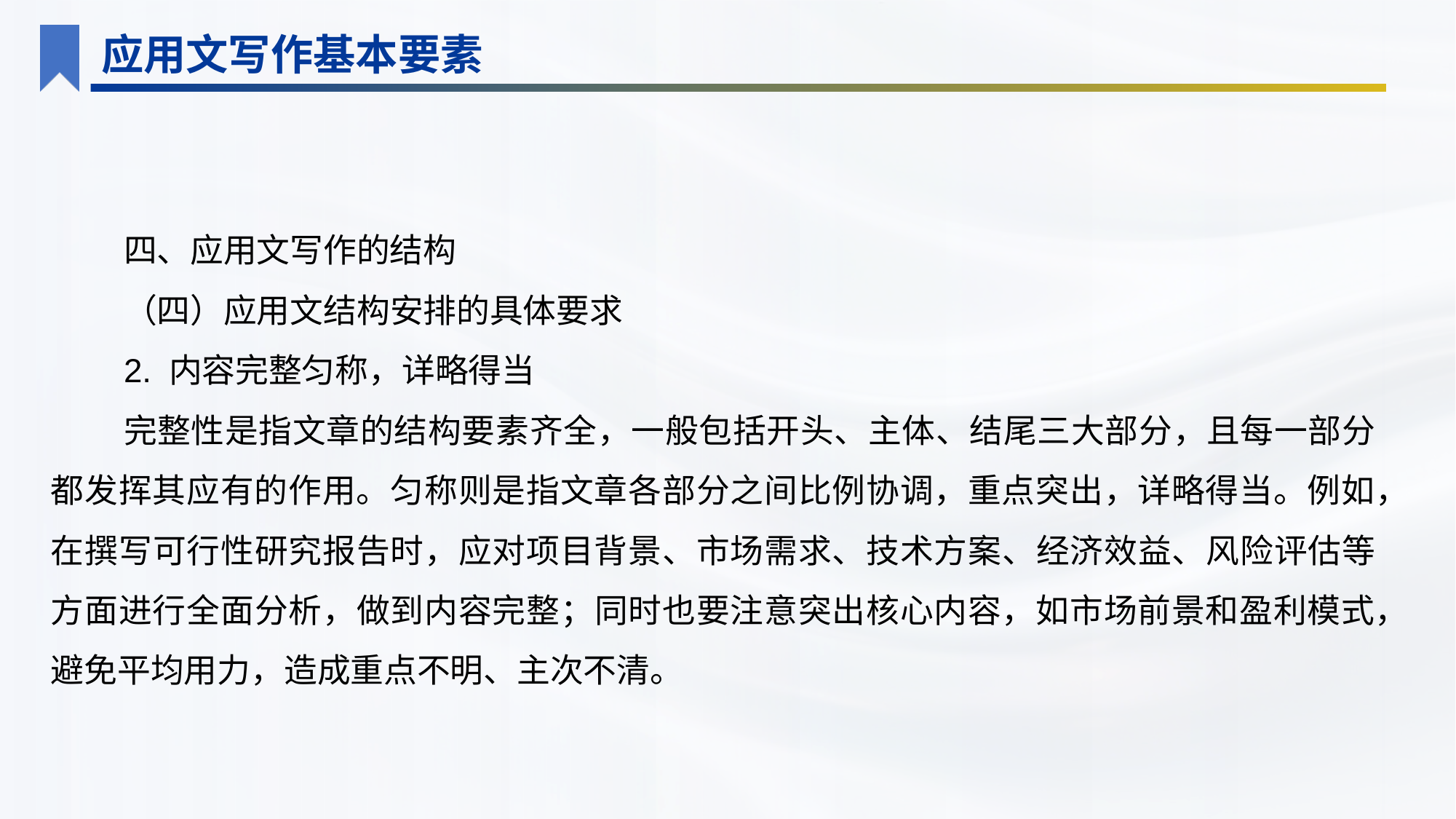

应用文写作基本要素
四、应用文写作的结构
（四）应用文结构安排的具体要求
2. 内容完整匀称，详略得当
完整性是指文章的结构要素齐全，一般包括开头、主体、结尾三大部分，且每一部分都发挥其应有的作用。匀称则是指文章各部分之间比例协调，重点突出，详略得当。例如，在撰写可行性研究报告时，应对项目背景、市场需求、技术方案、经济效益、风险评估等方面进行全面分析，做到内容完整；同时也要注意突出核心内容，如市场前景和盈利模式，避免平均用力，造成重点不明、主次不清。